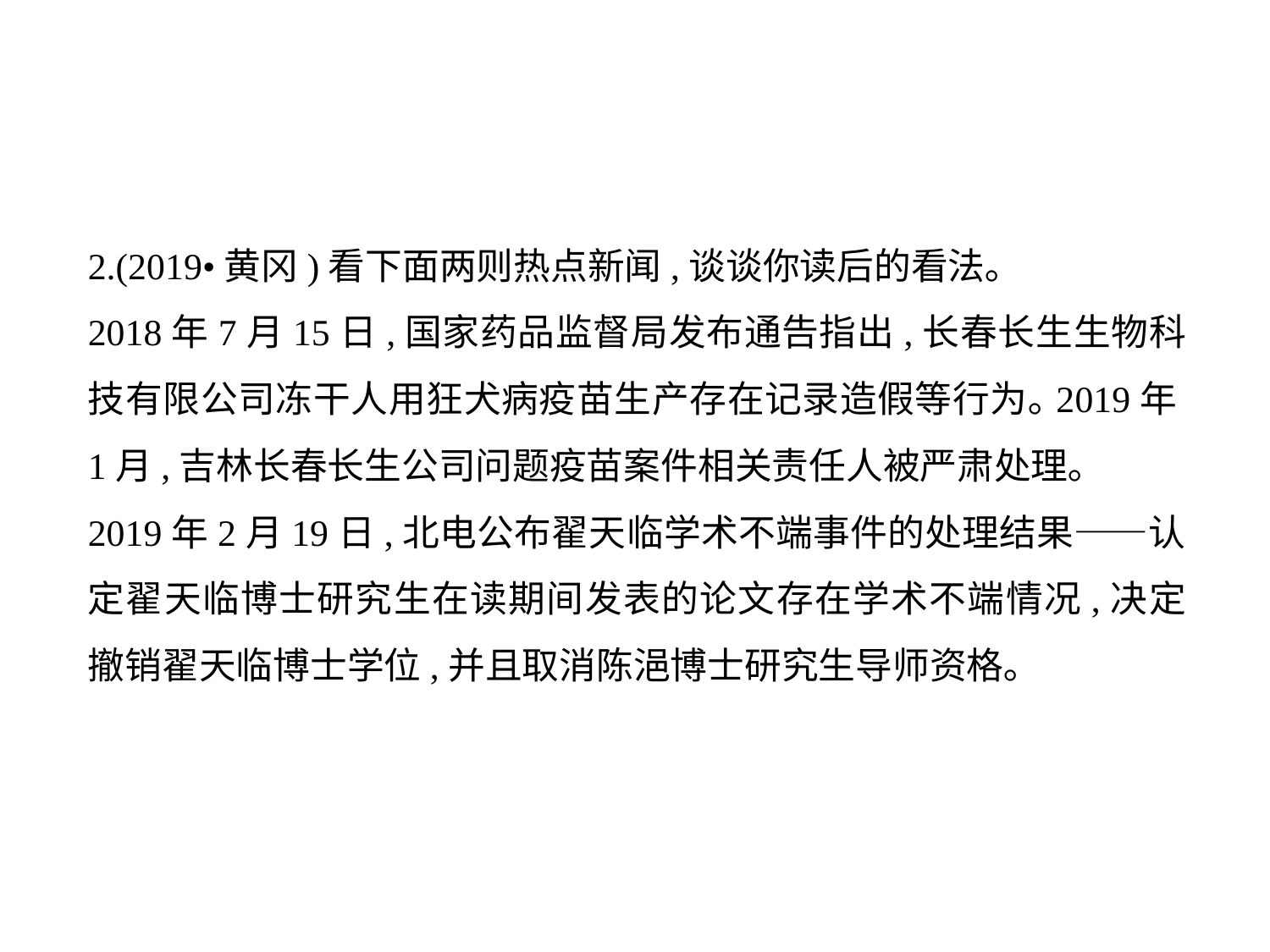

2.(2019•黄冈)看下面两则热点新闻,谈谈你读后的看法｡
2018年7月15日,国家药品监督局发布通告指出,长春长生生物科技有限公司冻干人用狂犬病疫苗生产存在记录造假等行为｡2019年1月,吉林长春长生公司问题疫苗案件相关责任人被严肃处理｡
2019年2月19日,北电公布翟天临学术不端事件的处理结果——认定翟天临博士研究生在读期间发表的论文存在学术不端情况,决定撤销翟天临博士学位,并且取消陈浥博士研究生导师资格｡